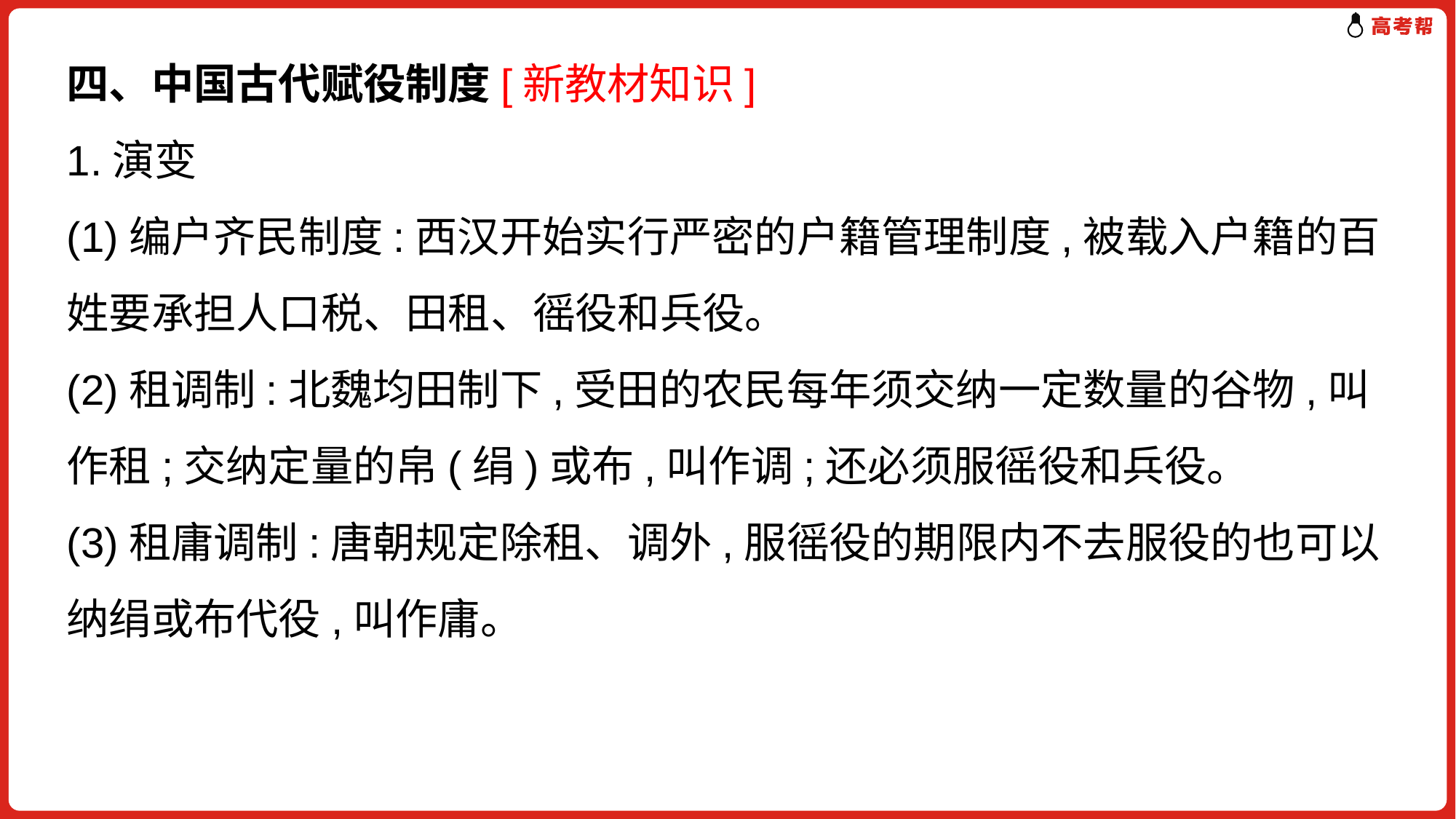

四、中国古代赋役制度[新教材知识]
1.演变
(1)编户齐民制度:西汉开始实行严密的户籍管理制度,被载入户籍的百姓要承担人口税、田租、徭役和兵役。
(2)租调制:北魏均田制下,受田的农民每年须交纳一定数量的谷物,叫作租;交纳定量的帛(绢)或布,叫作调;还必须服徭役和兵役。
(3)租庸调制:唐朝规定除租、调外,服徭役的期限内不去服役的也可以纳绢或布代役,叫作庸。